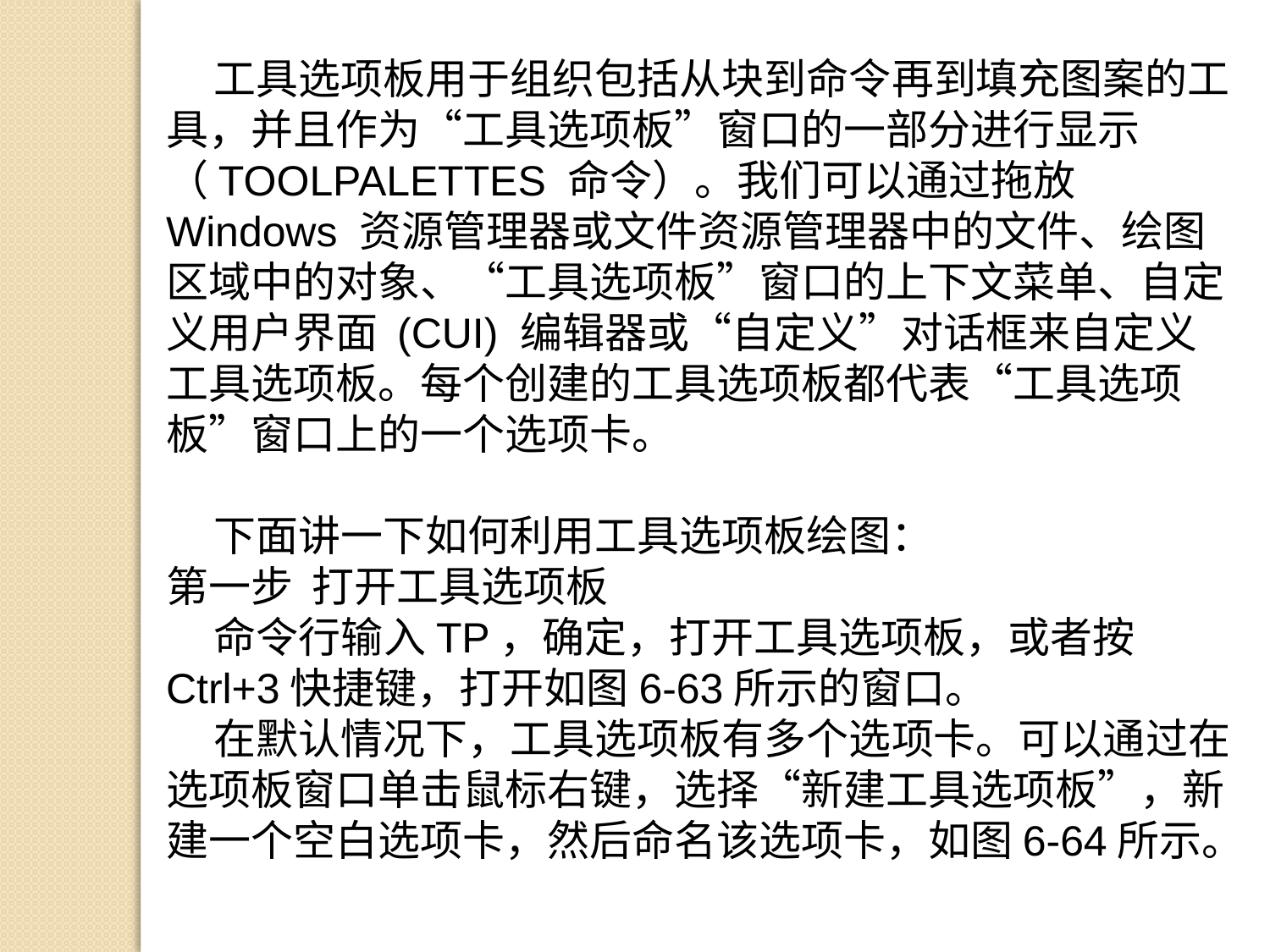

工具选项板用于组织包括从块到命令再到填充图案的工具，并且作为“工具选项板”窗口的一部分进行显示（TOOLPALETTES 命令）。我们可以通过拖放 Windows 资源管理器或文件资源管理器中的文件、绘图区域中的对象、“工具选项板”窗口的上下文菜单、自定义用户界面 (CUI) 编辑器或“自定义”对话框来自定义工具选项板。每个创建的工具选项板都代表“工具选项板”窗口上的一个选项卡。

    下面讲一下如何利用工具选项板绘图：
第一步  打开工具选项板
    命令行输入TP，确定，打开工具选项板，或者按Ctrl+3快捷键，打开如图6-63所示的窗口。
    在默认情况下，工具选项板有多个选项卡。可以通过在选项板窗口单击鼠标右键，选择“新建工具选项板”，新建一个空白选项卡，然后命名该选项卡，如图6-64所示。